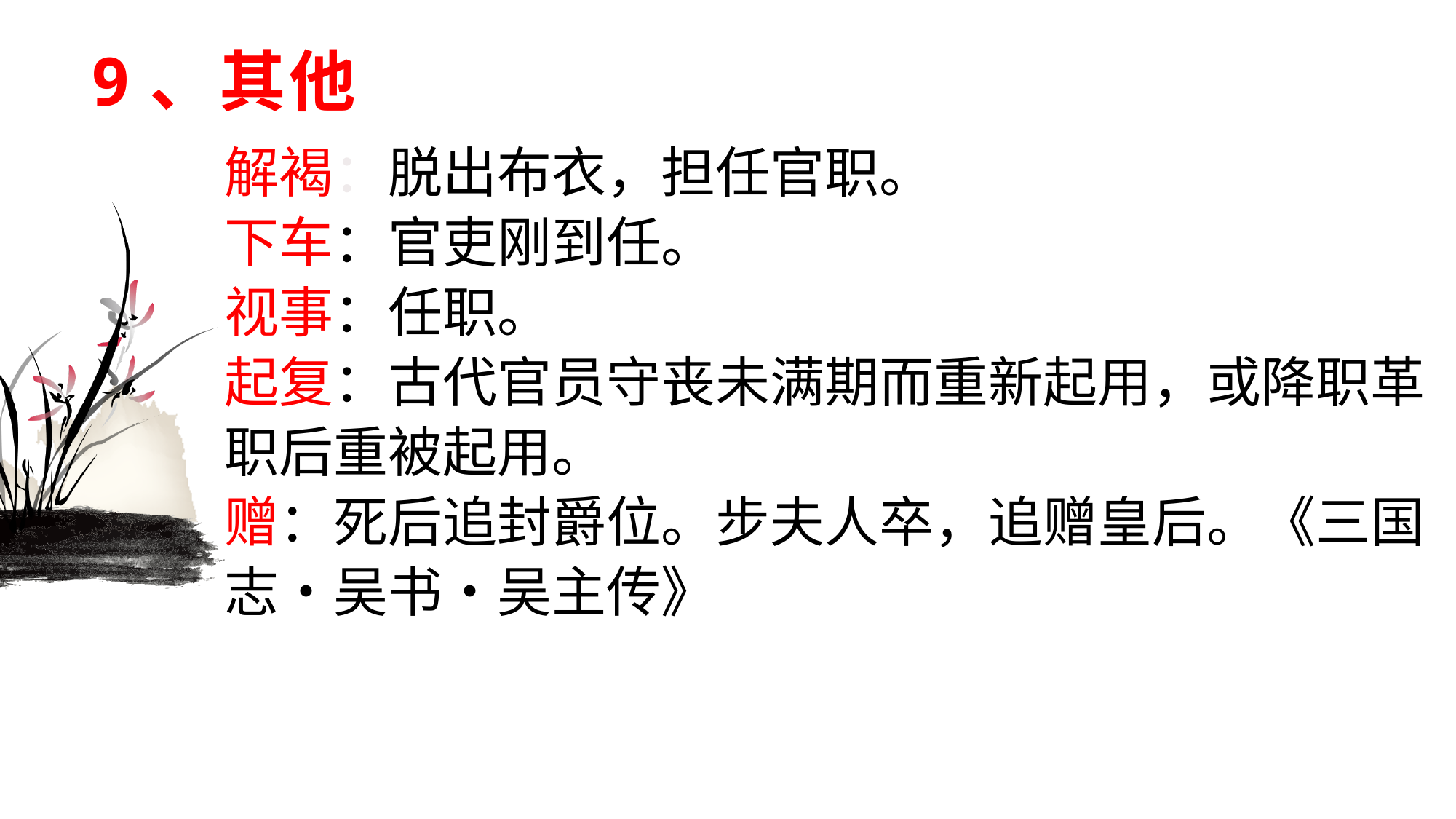

# 9、其他
解褐：脱出布衣，担任官职。
下车：官吏刚到任。
视事：任职。
起复：古代官员守丧未满期而重新起用，或降职革职后重被起用。
赠：死后追封爵位。步夫人卒，追赠皇后。《三国志•吴书•吴主传》